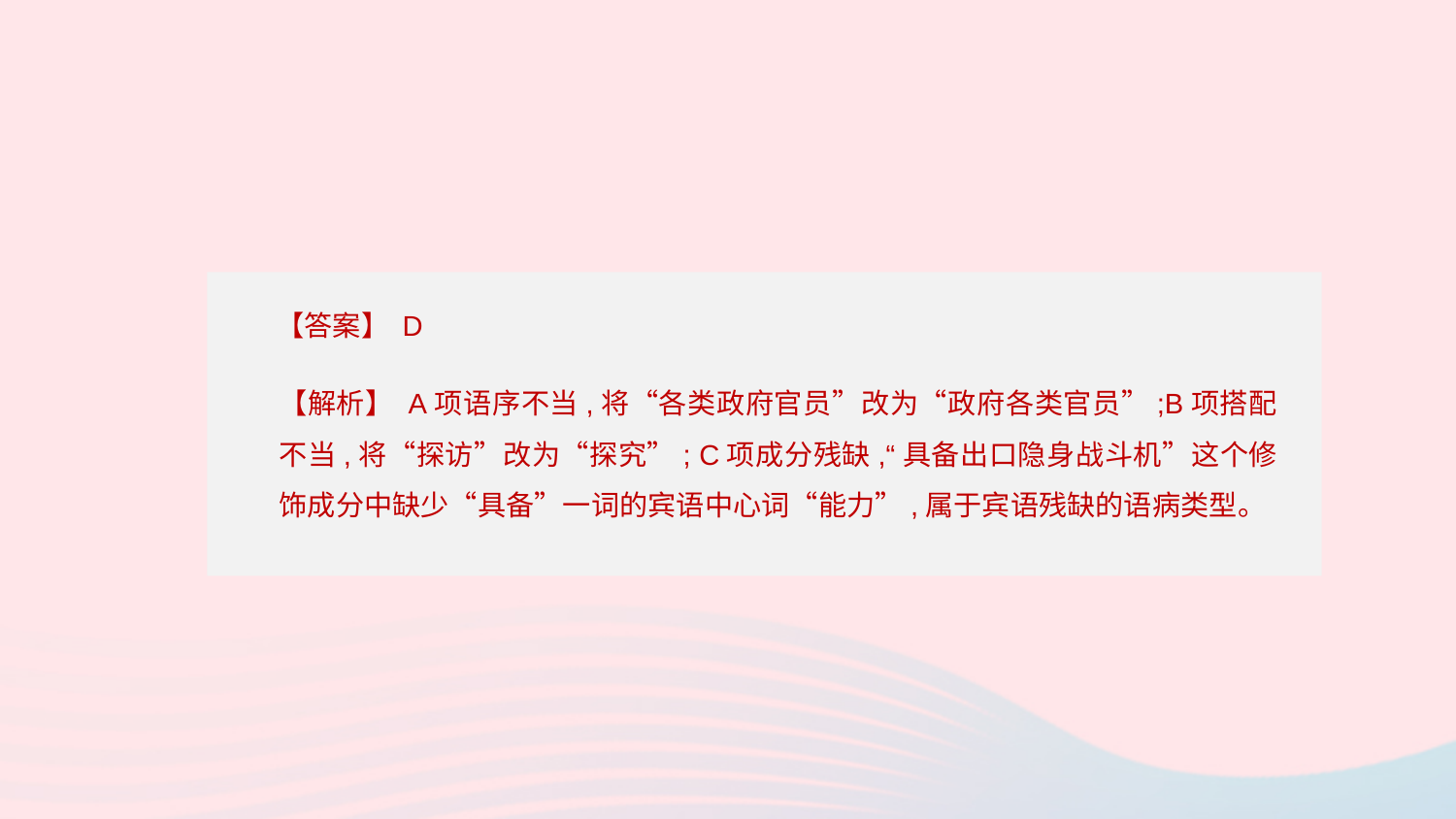

【答案】 D
【解析】 A项语序不当,将“各类政府官员”改为“政府各类官员”;B项搭配不当,将“探访”改为“探究”; C项成分残缺,“具备出口隐身战斗机”这个修饰成分中缺少“具备”一词的宾语中心词“能力”,属于宾语残缺的语病类型。